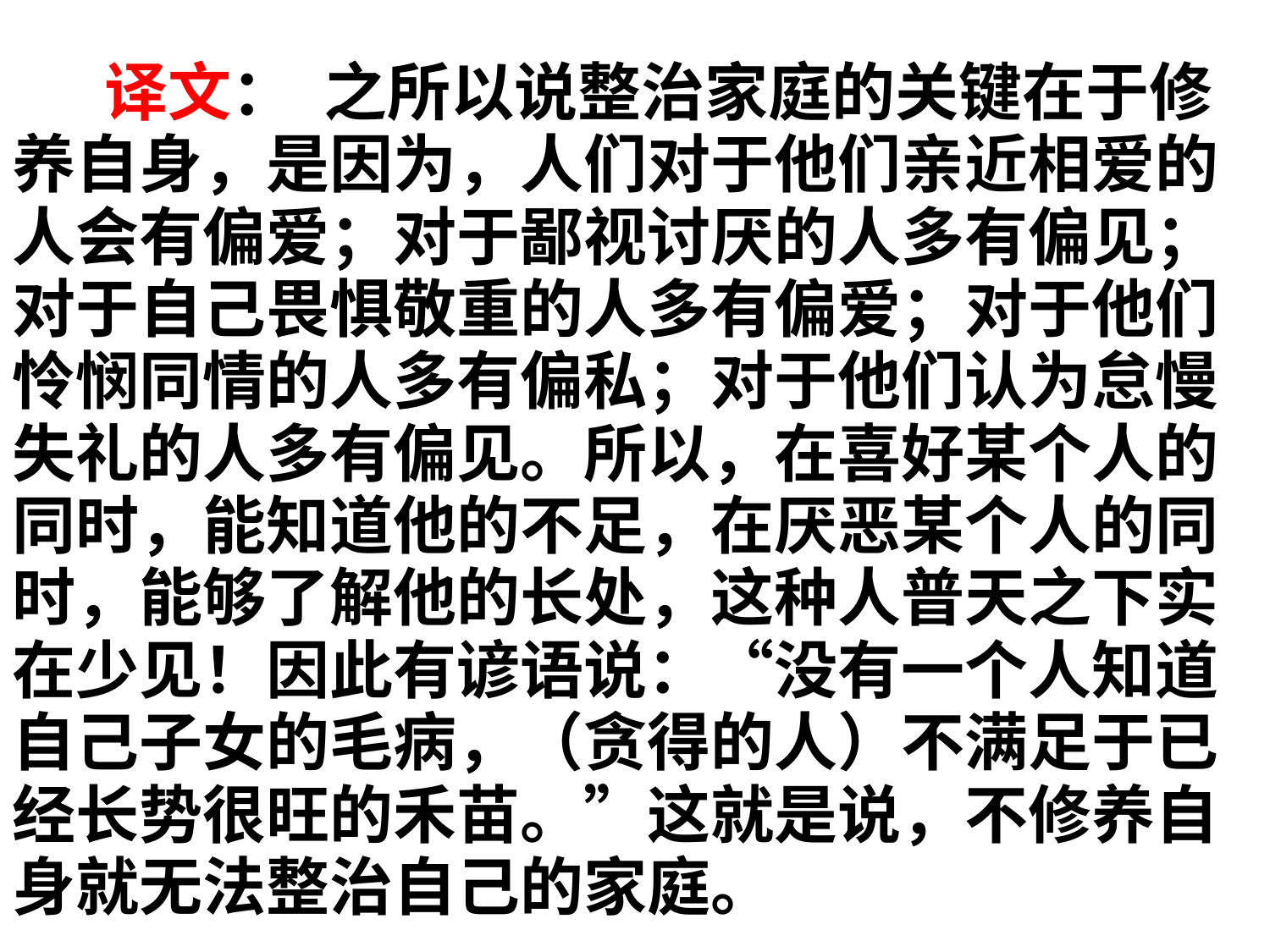

译文：  之所以说整治家庭的关键在于修养自身，是因为，人们对于他们亲近相爱的人会有偏爱；对于鄙视讨厌的人多有偏见；对于自己畏惧敬重的人多有偏爱；对于他们怜悯同情的人多有偏私；对于他们认为怠慢失礼的人多有偏见。所以，在喜好某个人的同时，能知道他的不足，在厌恶某个人的同时，能够了解他的长处，这种人普天之下实在少见！因此有谚语说：“没有一个人知道自己子女的毛病，（贪得的人）不满足于已经长势很旺的禾苗。”这就是说，不修养自身就无法整治自己的家庭。